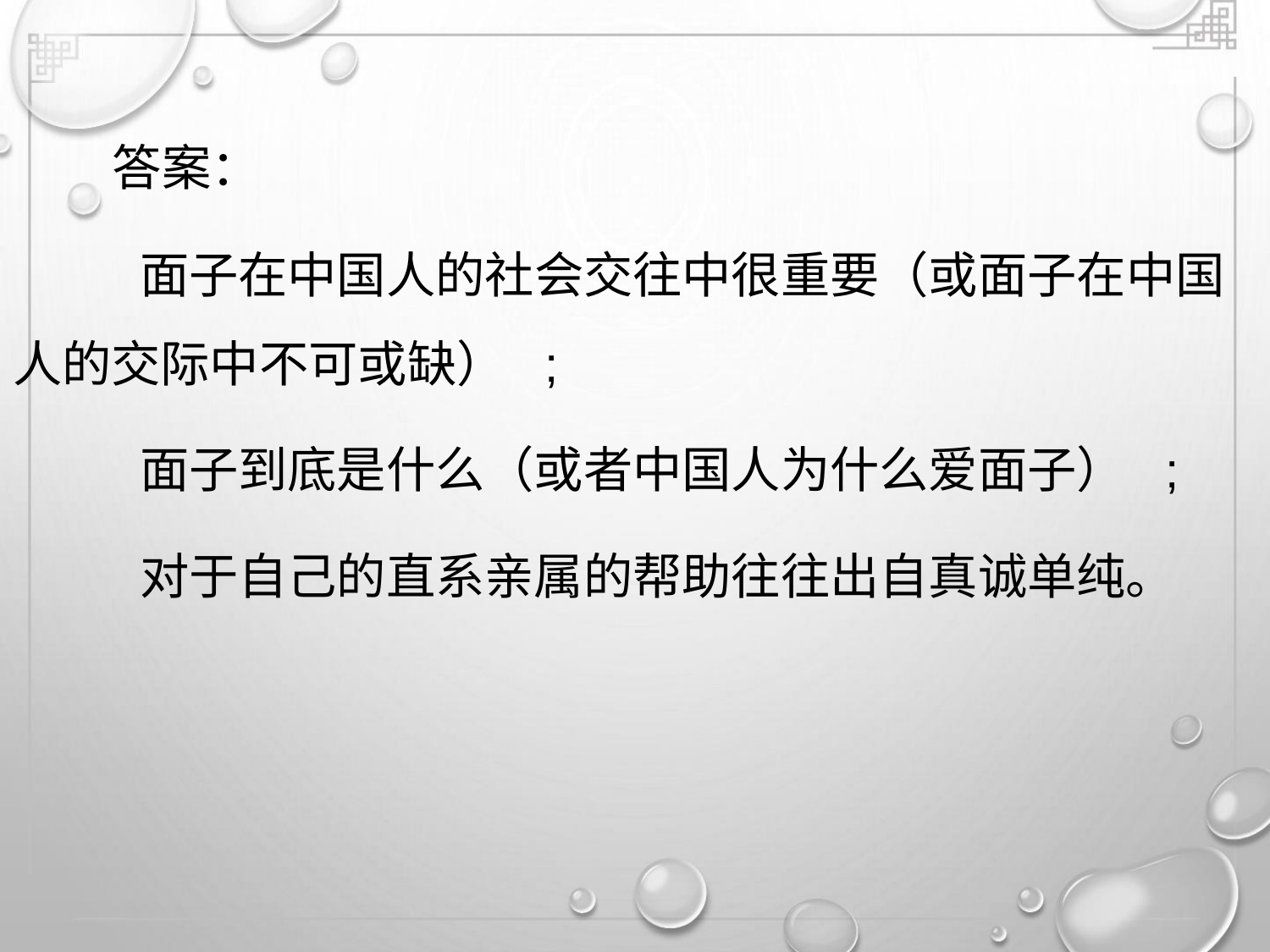

答案：
面子在中国人的社会交往中很重要（或面子在中国
人的交际中不可或缺） ;
面子到底是什么（或者中国人为什么爱面子） ;
对于自己的直系亲属的帮助往往出自真诚单纯。